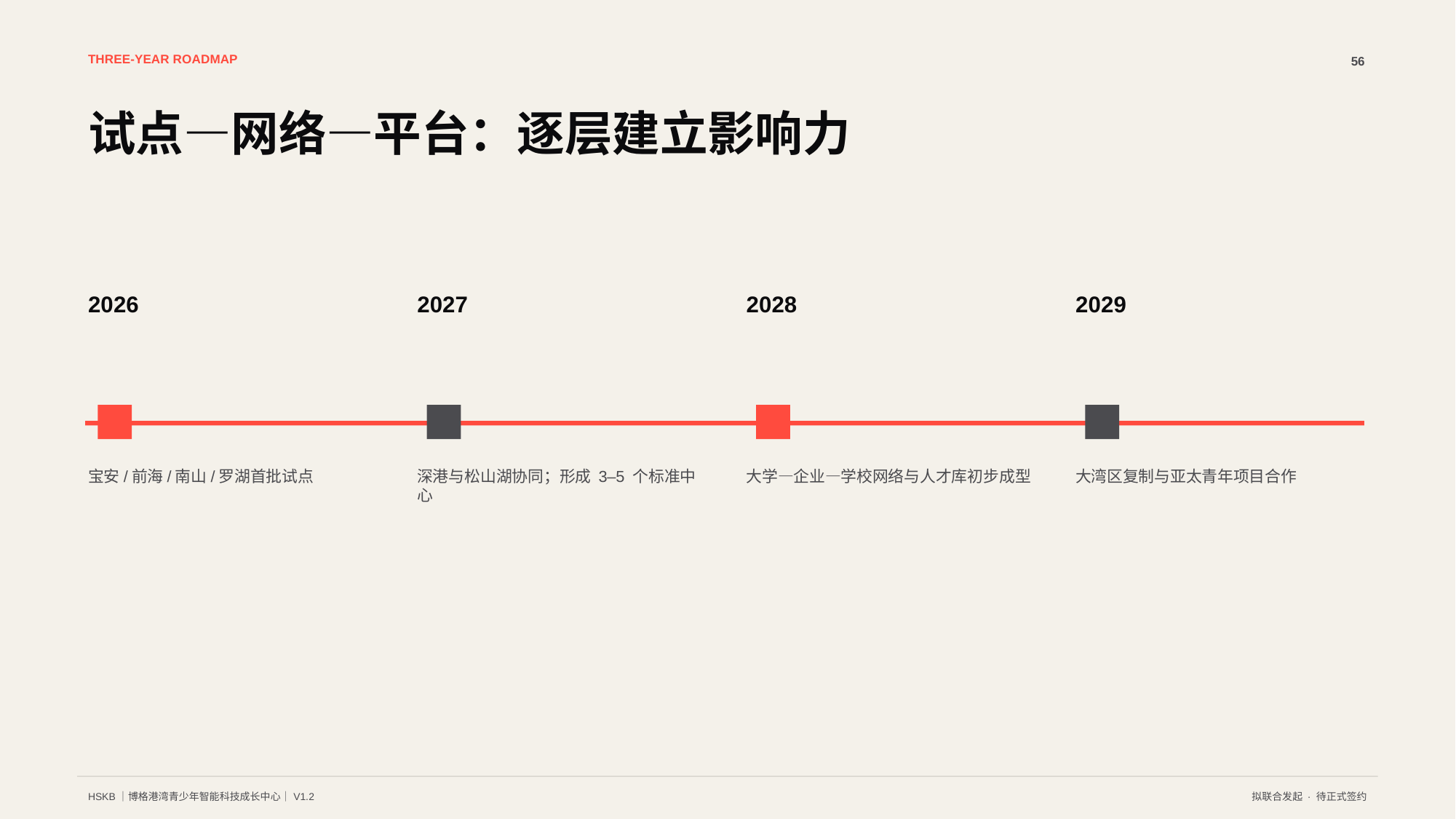

THREE-YEAR ROADMAP
56
试点—网络—平台：逐层建立影响力
2026
2027
2028
2029

宝安/前海/南山/罗湖首批试点
深港与松山湖协同；形成 3–5 个标准中心
大学—企业—学校网络与人才库初步成型
大湾区复制与亚太青年项目合作

HSKB｜博格港湾青少年智能科技成长中心｜V1.2
拟联合发起 · 待正式签约